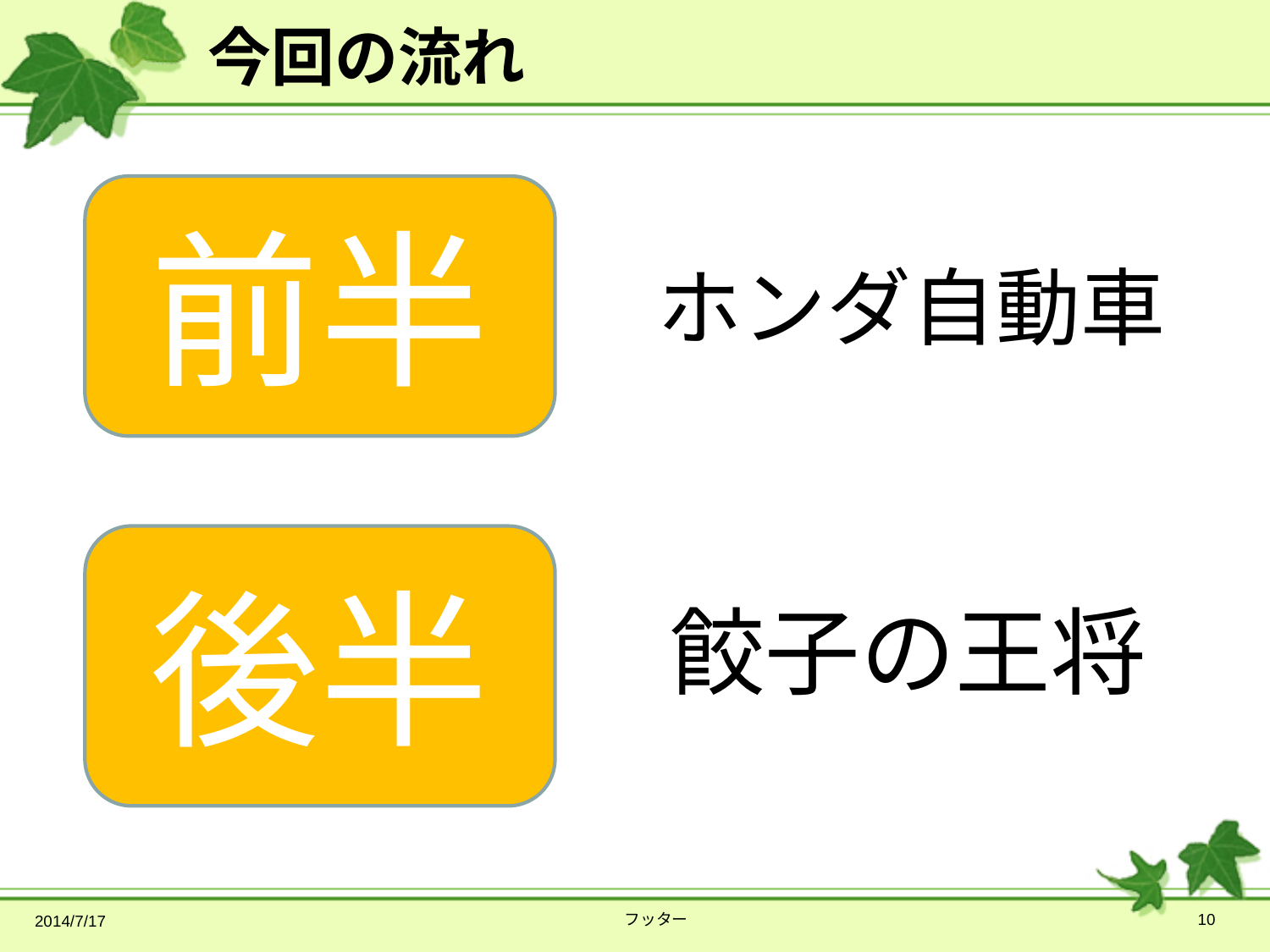

# 今回の流れ
前半
ホンダ自動車
後半
餃子の王将
2014/7/17
フッター
10